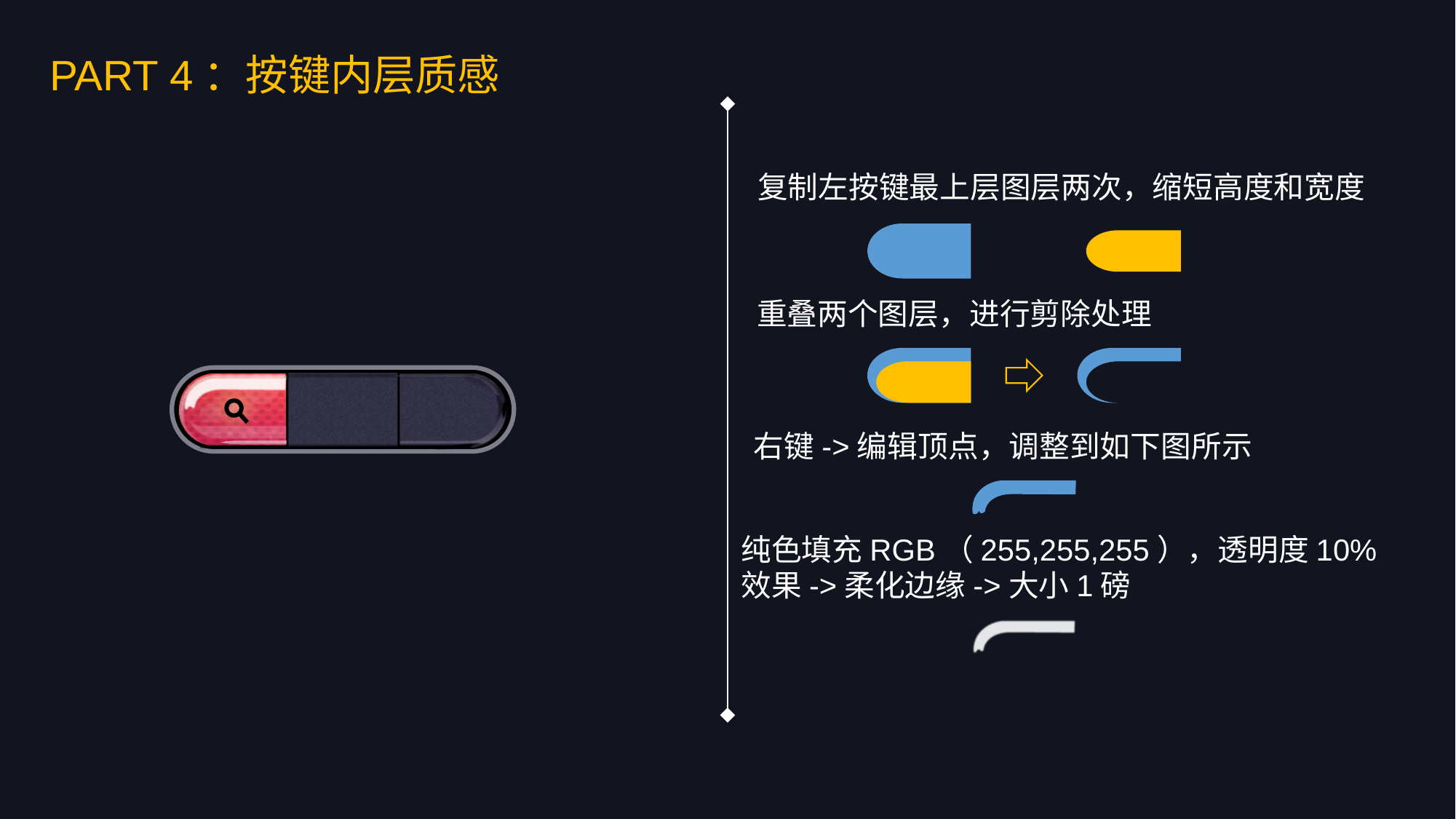

PART 4：按键内层质感
复制左按键最上层图层两次，缩短高度和宽度

重叠两个图层，进行剪除处理

右键->编辑顶点，调整到如下图所示

纯色填充RGB（255,255,255），透明度10%
效果->柔化边缘->大小1磅